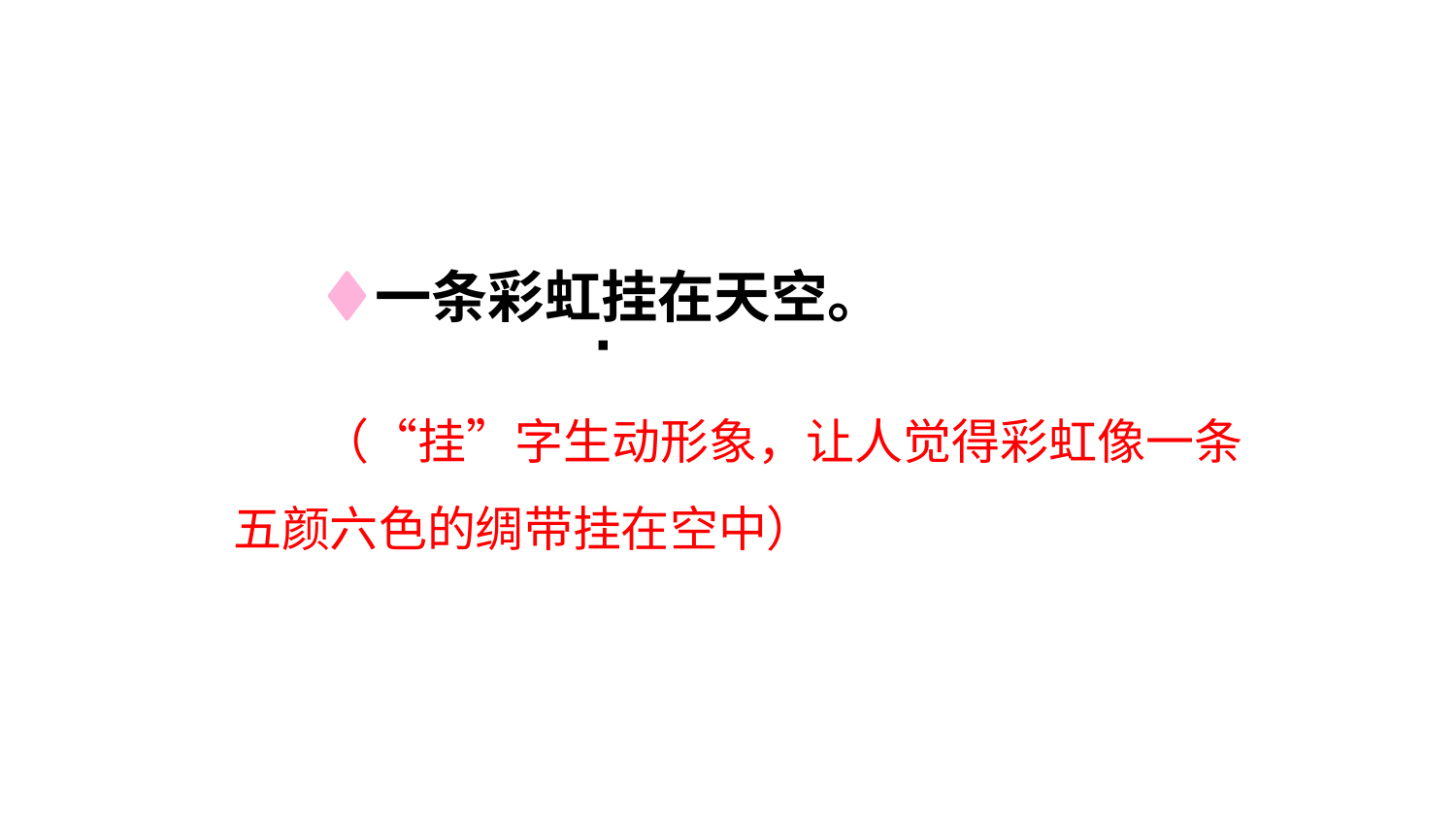

一条彩虹挂在天空。

·
       （“挂”字生动形象，让人觉得彩虹像一条五颜六色的绸带挂在空中）